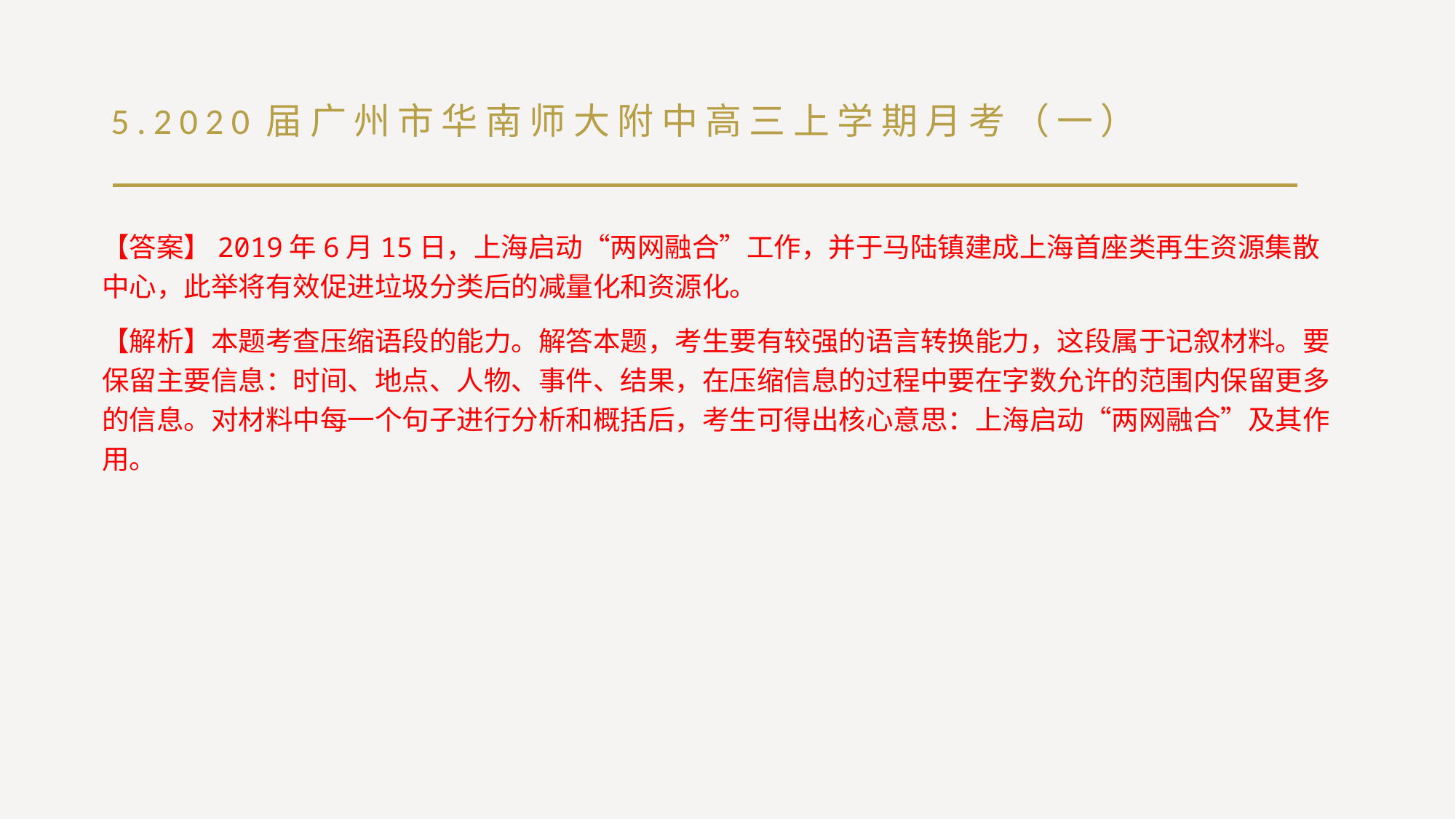

# 5.2020届广州市华南师大附中高三上学期月考（一）
【答案】2019年6月15日，上海启动“两网融合”工作，并于马陆镇建成上海首座类再生资源集散中心，此举将有效促进垃圾分类后的减量化和资源化。
【解析】本题考查压缩语段的能力。解答本题，考生要有较强的语言转换能力，这段属于记叙材料。要保留主要信息：时间、地点、人物、事件、结果，在压缩信息的过程中要在字数允许的范围内保留更多的信息。对材料中每一个句子进行分析和概括后，考生可得出核心意思：上海启动“两网融合”及其作用。